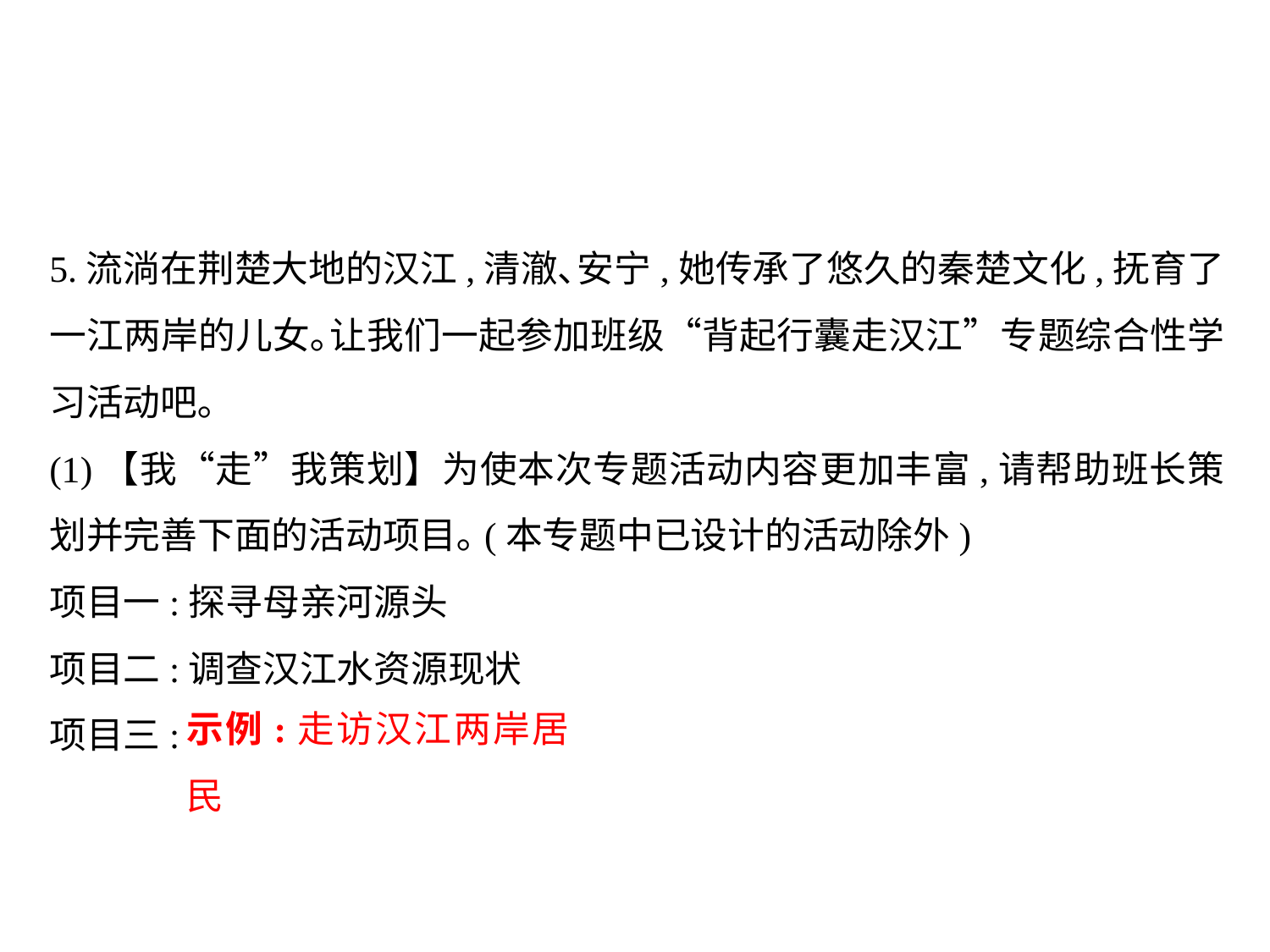

5.流淌在荆楚大地的汉江,清澈､安宁,她传承了悠久的秦楚文化,抚育了一江两岸的儿女｡让我们一起参加班级“背起行囊走汉江”专题综合性学习活动吧｡
(1)【我“走”我策划】为使本次专题活动内容更加丰富,请帮助班长策划并完善下面的活动项目｡(本专题中已设计的活动除外)
项目一:探寻母亲河源头
项目二:调查汉江水资源现状
项目三:
示例:走访汉江两岸居民